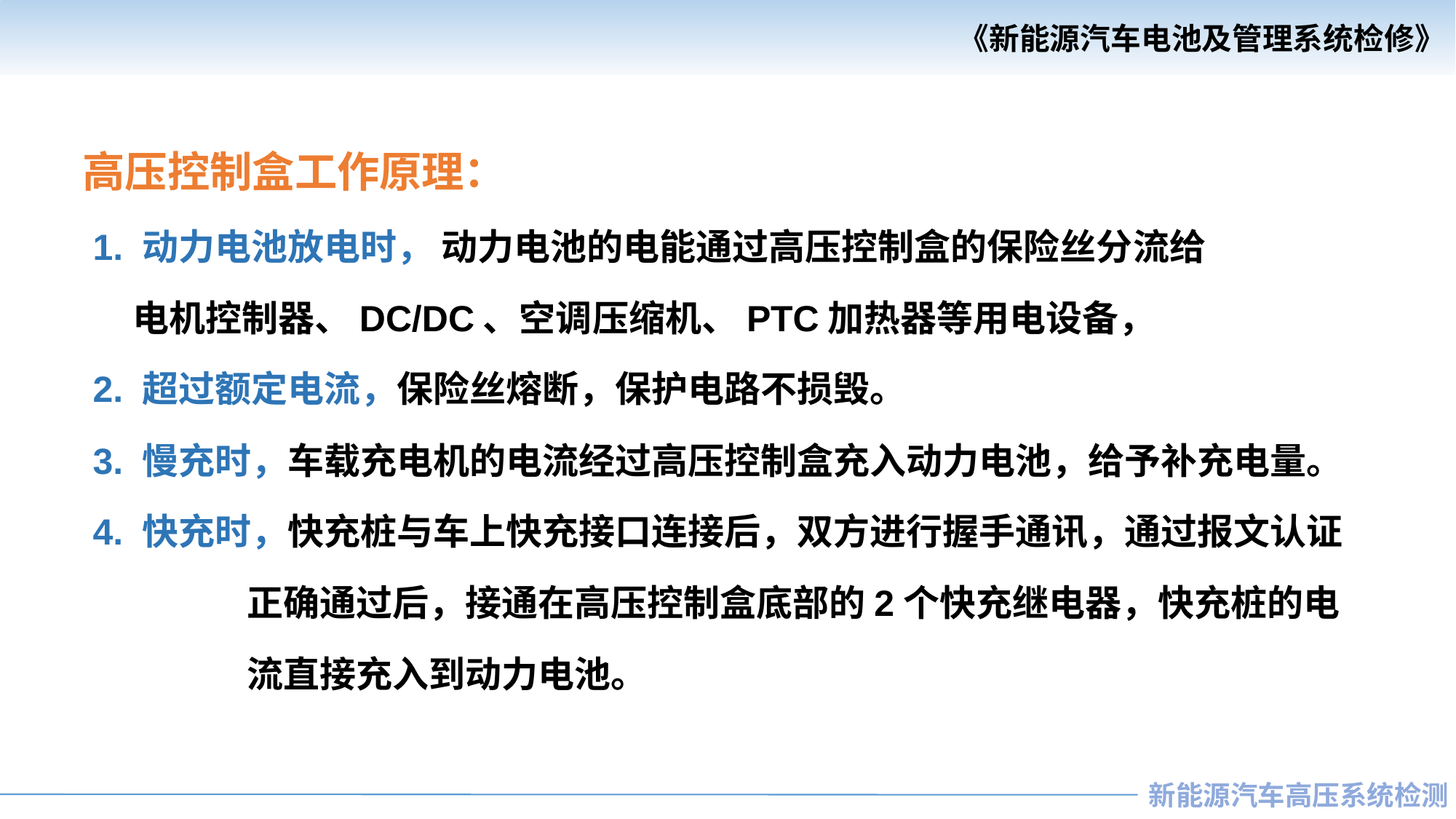

高压控制盒工作原理：
 1. 动力电池放电时， 动力电池的电能通过高压控制盒的保险丝分流给
     电机控制器、DC/DC、空调压缩机、PTC加热器等用电设备，
 2. 超过额定电流，保险丝熔断，保护电路不损毁。
 3. 慢充时，车载充电机的电流经过高压控制盒充入动力电池，给予补充电量。
 4. 快充时，快充桩与车上快充接口连接后，双方进行握手通讯，通过报文认证
                   正确通过后，接通在高压控制盒底部的2个快充继电器，快充桩的电
                   流直接充入到动力电池。